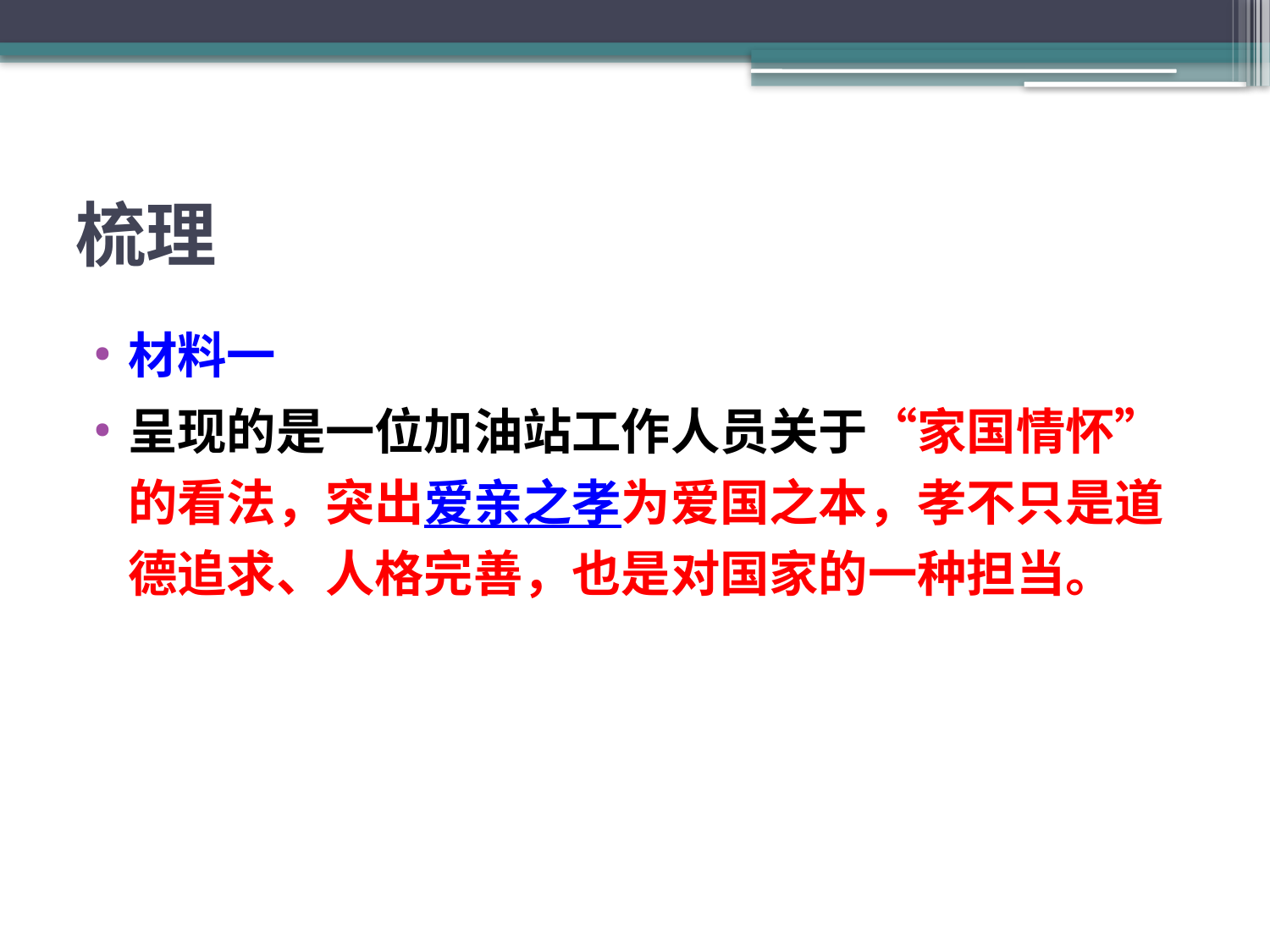

# 梳理
材料一
呈现的是一位加油站工作人员关于“家国情怀”的看法，突出爱亲之孝为爱国之本，孝不只是道德追求、人格完善，也是对国家的一种担当。